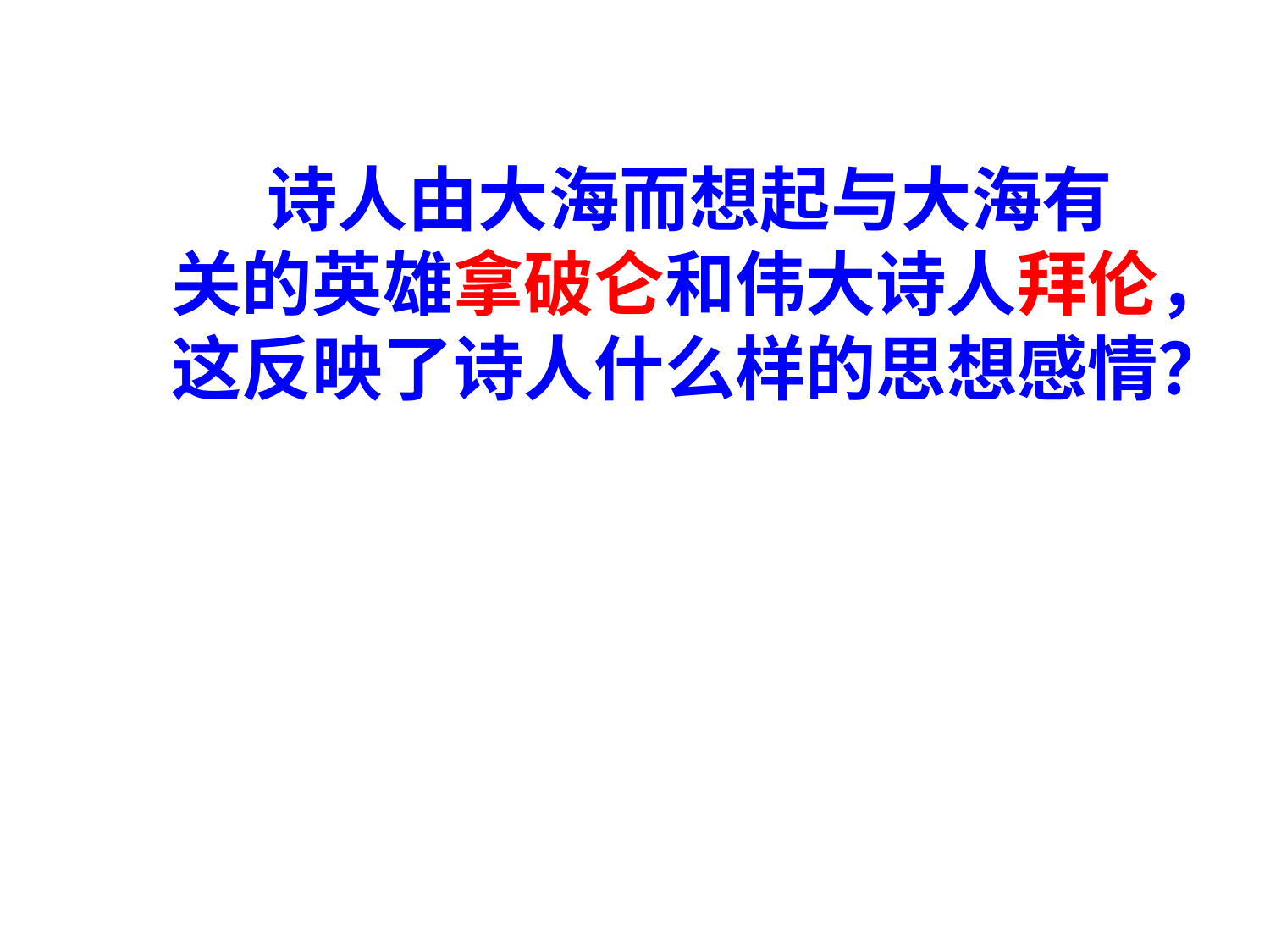

诗人由大海而想起与大海有关的英雄拿破仑和伟大诗人拜伦，这反映了诗人什么样的思想感情？